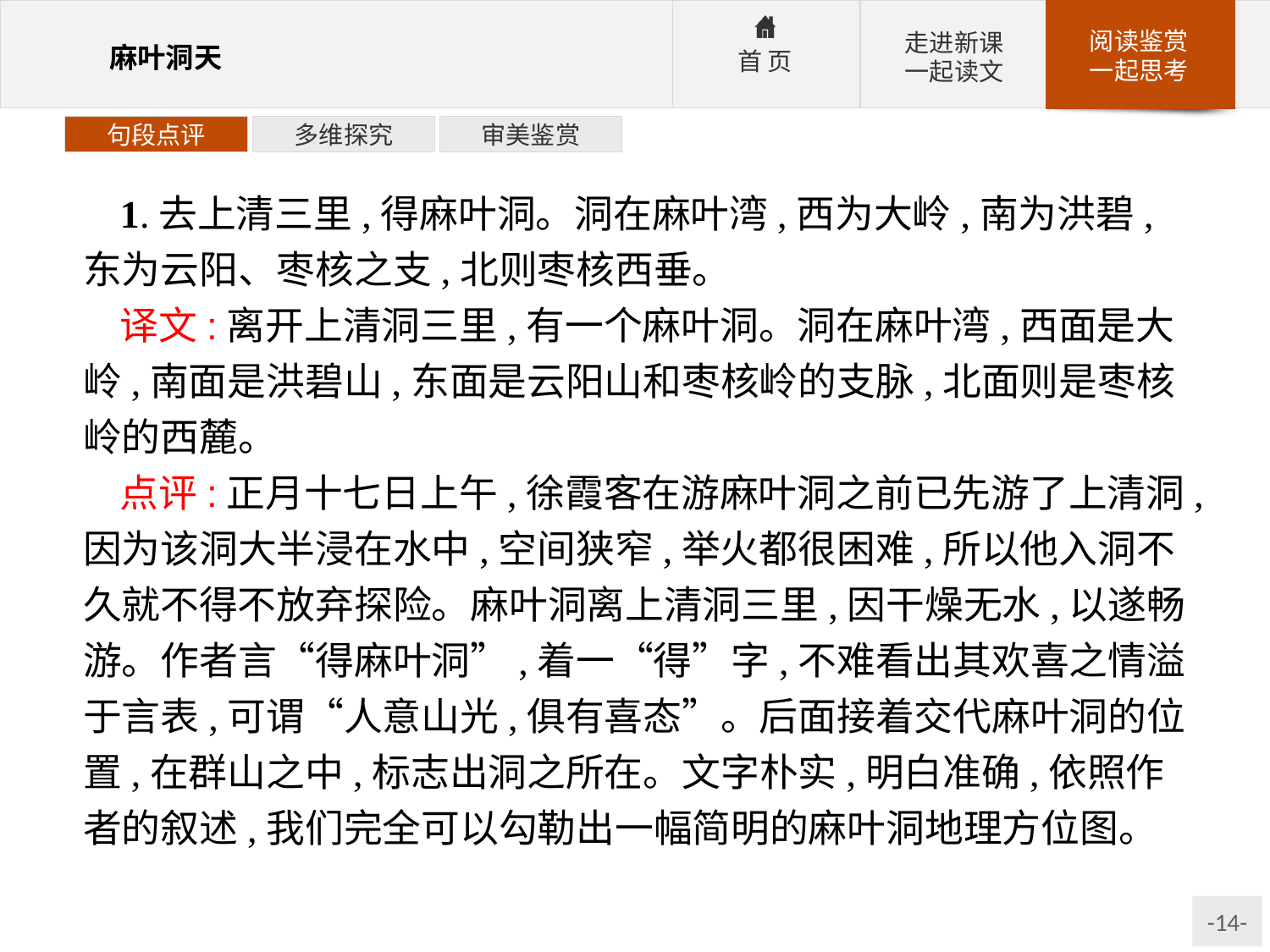

句段点评
多维探究
审美鉴赏
1.去上清三里,得麻叶洞。洞在麻叶湾,西为大岭,南为洪碧,东为云阳、枣核之支,北则枣核西垂。
译文:离开上清洞三里,有一个麻叶洞。洞在麻叶湾,西面是大岭,南面是洪碧山,东面是云阳山和枣核岭的支脉,北面则是枣核岭的西麓。
点评:正月十七日上午,徐霞客在游麻叶洞之前已先游了上清洞,因为该洞大半浸在水中,空间狭窄,举火都很困难,所以他入洞不久就不得不放弃探险。麻叶洞离上清洞三里,因干燥无水,以遂畅游。作者言“得麻叶洞”,着一“得”字,不难看出其欢喜之情溢于言表,可谓“人意山光,俱有喜态”。后面接着交代麻叶洞的位置,在群山之中,标志出洞之所在。文字朴实,明白准确,依照作者的叙述,我们完全可以勾勒出一幅简明的麻叶洞地理方位图。